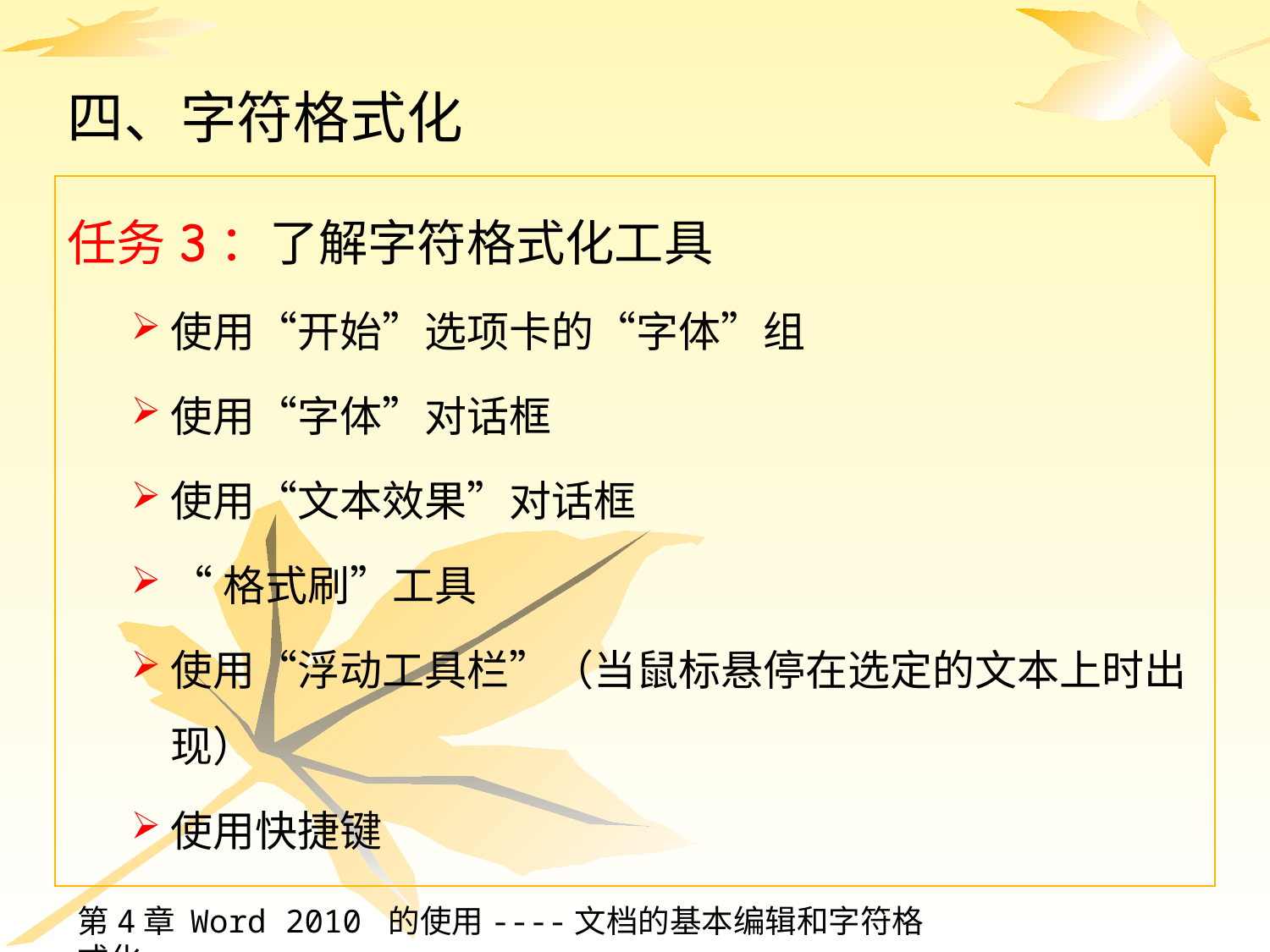

# 四、字符格式化
任务3：了解字符格式化工具
使用“开始”选项卡的“字体”组
使用“字体”对话框
使用“文本效果”对话框
“格式刷”工具
使用“浮动工具栏”（当鼠标悬停在选定的文本上时出现）
使用快捷键